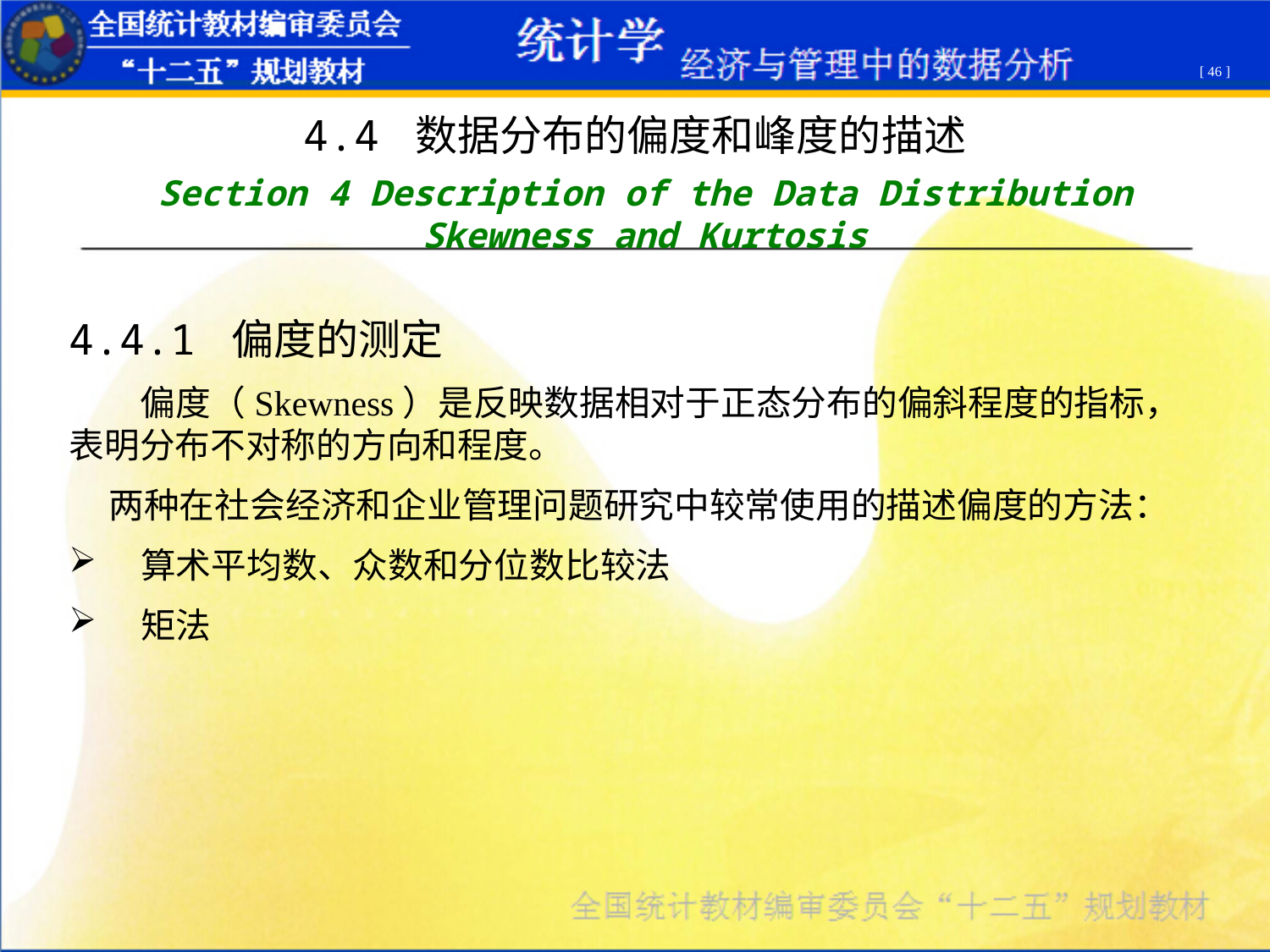

[ 46 ]
4.4 数据分布的偏度和峰度的描述
Section 4 Description of the Data Distribution Skewness and Kurtosis
4.4.1 偏度的测定
        偏度（Skewness）是反映数据相对于正态分布的偏斜程度的指标，表明分布不对称的方向和程度。
    两种在社会经济和企业管理问题研究中较常使用的描述偏度的方法：
  算术平均数、众数和分位数比较法
  矩法